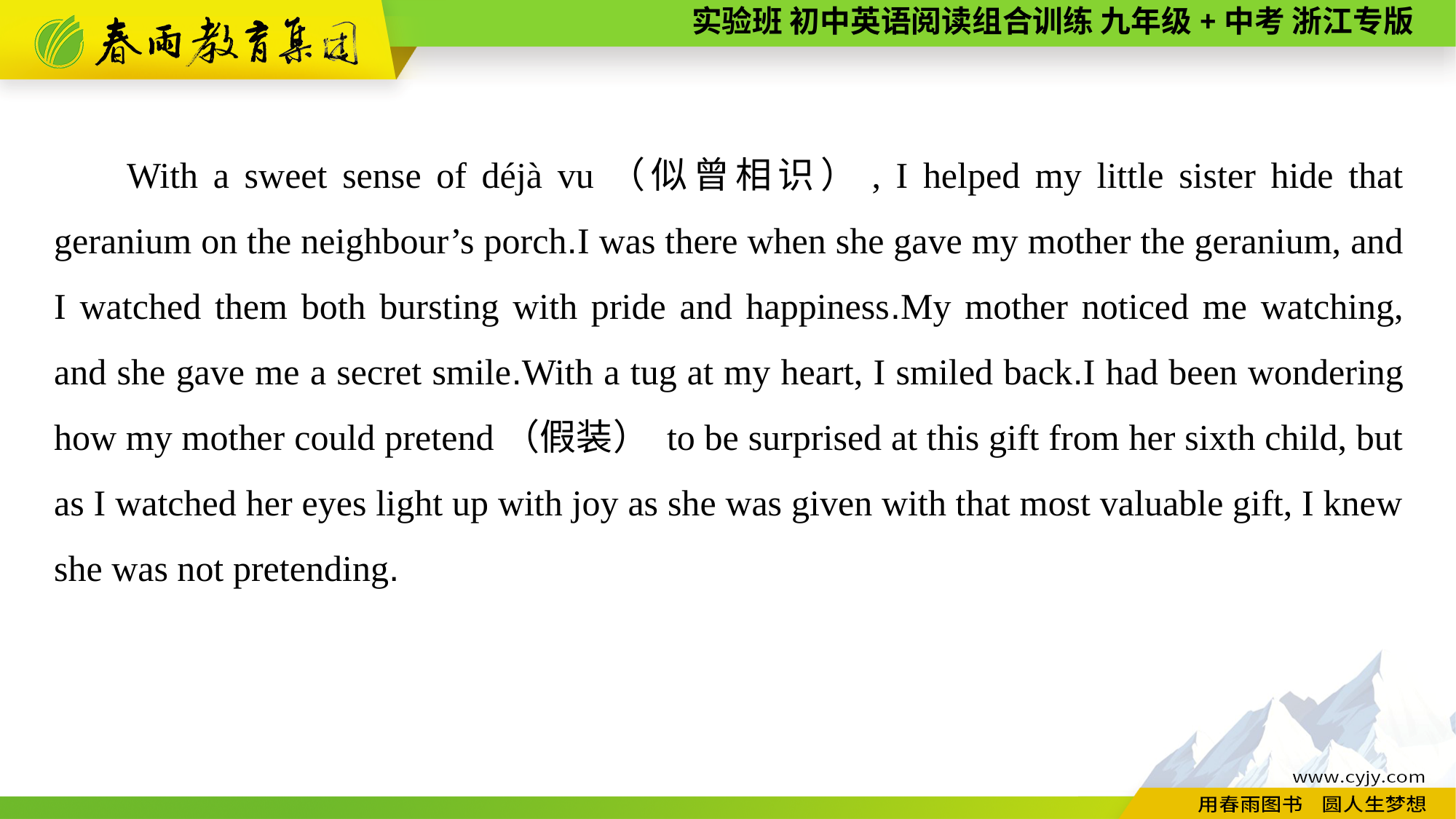

With a sweet sense of déjà vu（似曾相识）, I helped my little sister hide that geranium on the neighbour’s porch.I was there when she gave my mother the geranium, and I watched them both bursting with pride and happiness.My mother noticed me watching, and she gave me a secret smile.With a tug at my heart, I smiled back.I had been wondering how my mother could pretend（假装） to be surprised at this gift from her sixth child, but as I watched her eyes light up with joy as she was given with that most valuable gift, I knew she was not pretending.